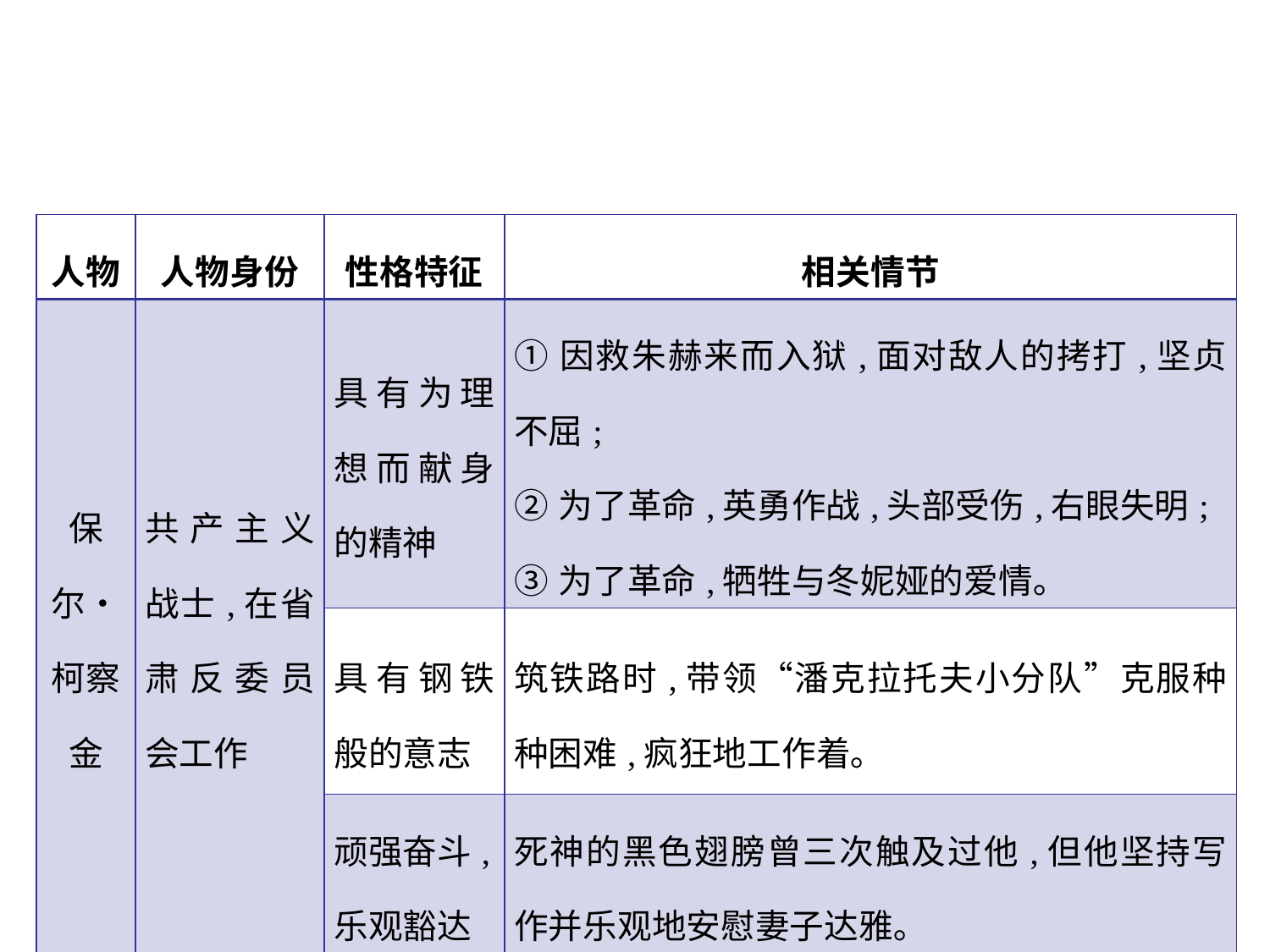

| 人物 | 人物身份 | 性格特征 | 相关情节 |
| --- | --- | --- | --- |
| 保尔•柯察金 | 共产主义战士,在省肃反委员会工作 | 具有为理想而献身的精神 | ①因救朱赫来而入狱,面对敌人的拷打,坚贞不屈; ②为了革命,英勇作战,头部受伤,右眼失明; ③为了革命,牺牲与冬妮娅的爱情｡ |
|  |  | 具有钢铁般的意志 | 筑铁路时,带领“潘克拉托夫小分队”克服种种困难,疯狂地工作着｡ |
|  |  | 顽强奋斗,乐观豁达 | 死神的黑色翅膀曾三次触及过他,但他坚持写作并乐观地安慰妻子达雅｡ |